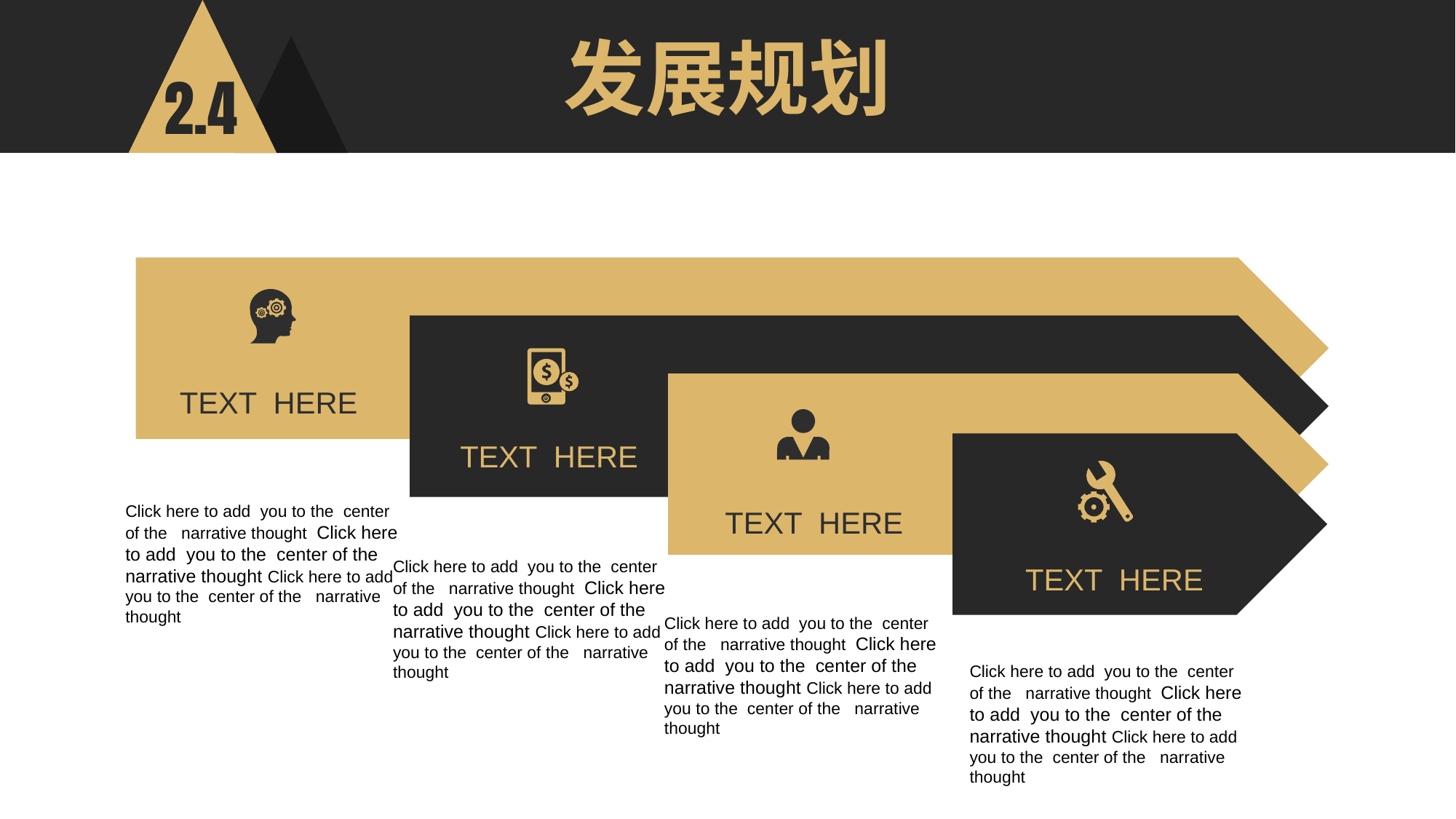

发展规划

2.4

  TEXT  HERE

  TEXT  HERE

Click here to add  you to the  center
of the   narrative thought  Click here
to add  you to the  center of the
narrative thought Click here to add
you to the  center of the   narrative
thought

  TEXT  HERE

Click here to add  you to the  center
of the   narrative thought  Click here
to add  you to the  center of the
narrative thought Click here to add
you to the  center of the   narrative
thought

  TEXT  HERE

Click here to add  you to the  center
of the   narrative thought  Click here
to add  you to the  center of the
narrative thought Click here to add
you to the  center of the   narrative
thought

Click here to add  you to the  center
of the   narrative thought  Click here
to add  you to the  center of the
narrative thought Click here to add
you to the  center of the   narrative
thought